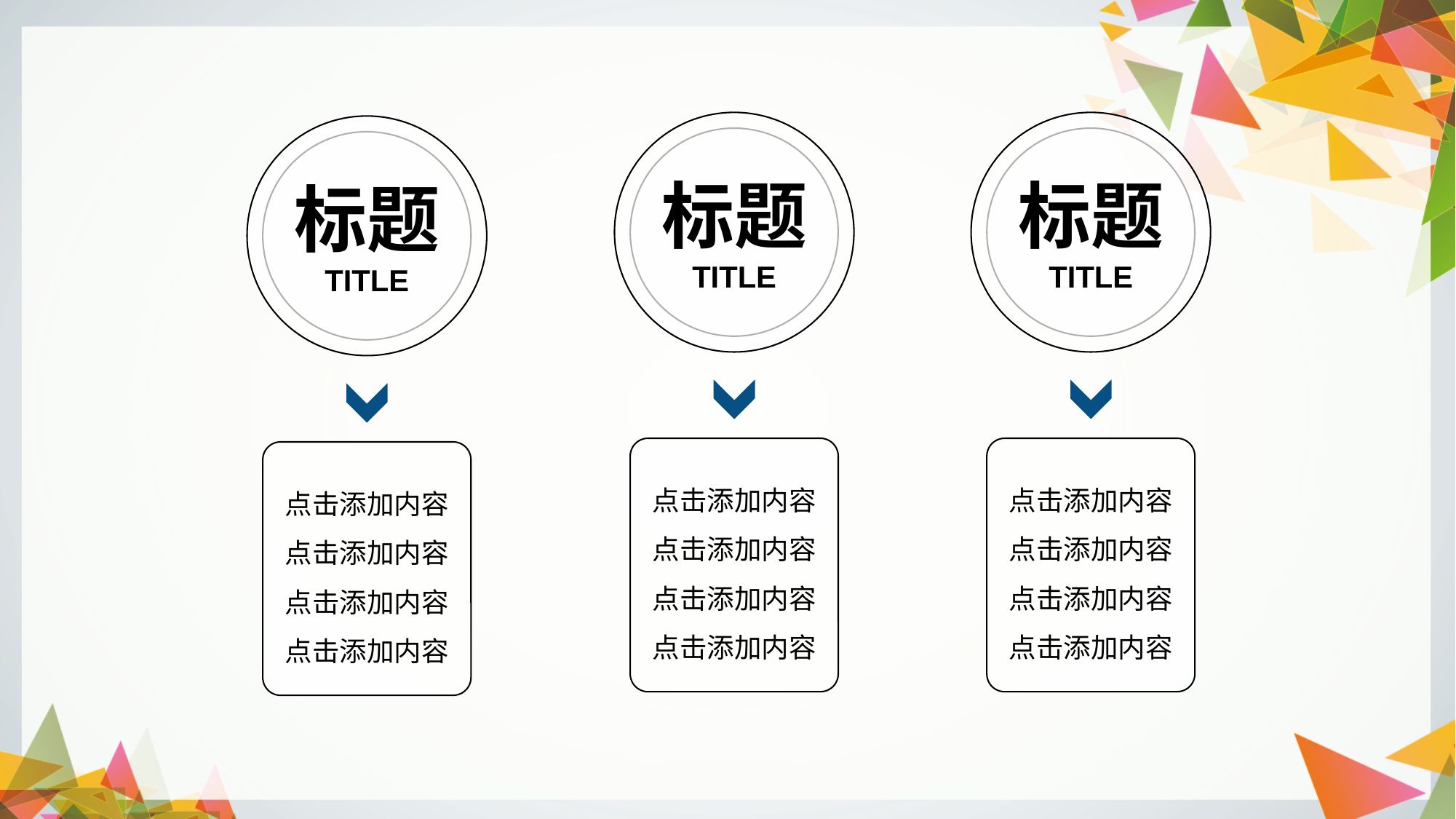

标题
TITLE

标题
TITLE

标题
TITLE

点击添加内容
点击添加内容
点击添加内容
点击添加内容

点击添加内容
点击添加内容
点击添加内容
点击添加内容

点击添加内容
点击添加内容
点击添加内容
点击添加内容